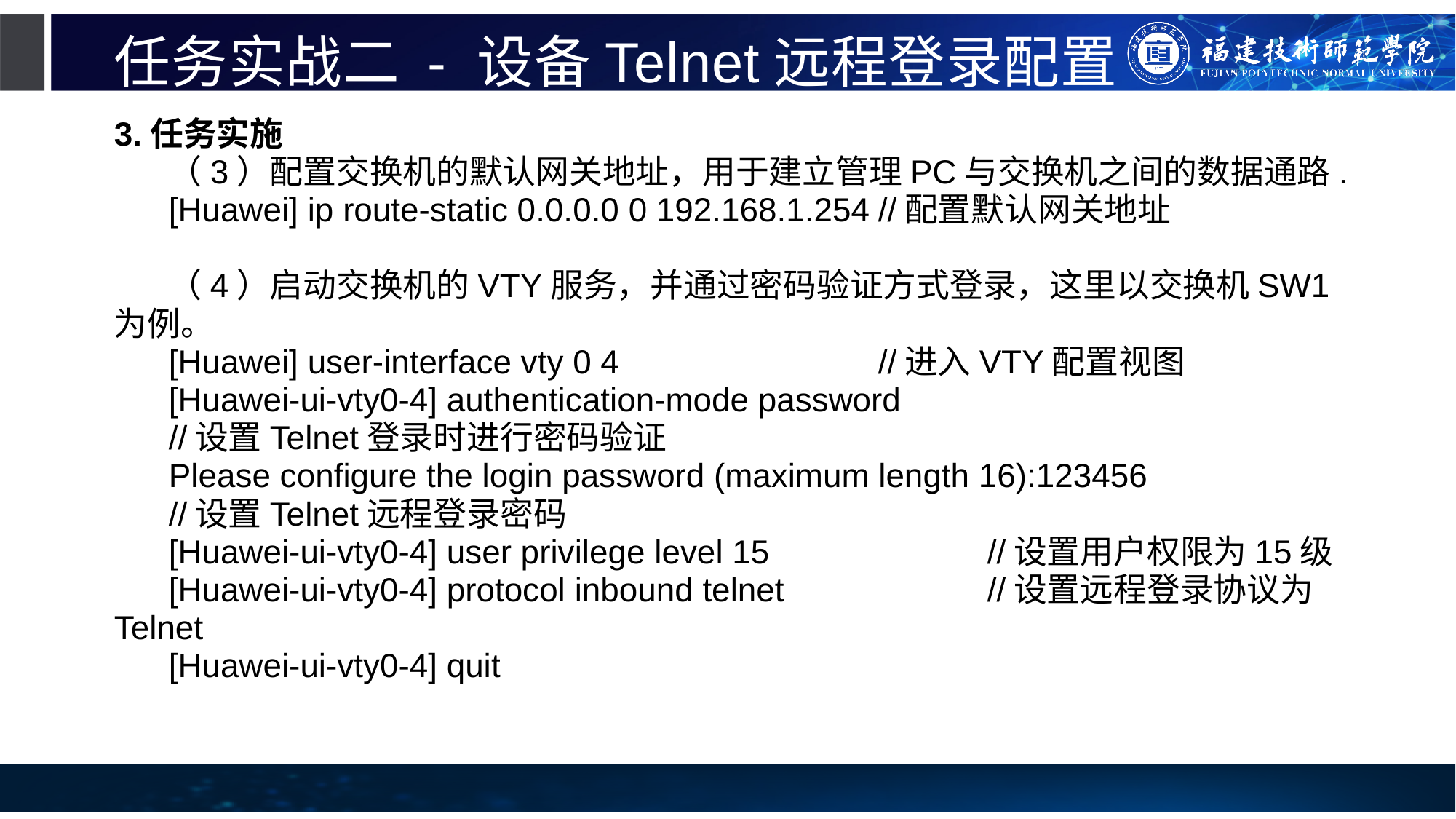

# 任务实战二 - 设备Telnet远程登录配置
3.任务实施
（3）配置交换机的默认网关地址，用于建立管理PC与交换机之间的数据通路.
[Huawei] ip route-static 0.0.0.0 0 192.168.1.254	//配置默认网关地址

（4）启动交换机的VTY服务，并通过密码验证方式登录，这里以交换机SW1为例。
[Huawei] user-interface vty 0 4			//进入VTY配置视图
[Huawei-ui-vty0-4] authentication-mode password
//设置Telnet登录时进行密码验证
Please configure the login password (maximum length 16):123456
//设置Telnet远程登录密码
[Huawei-ui-vty0-4] user privilege level 15		//设置用户权限为15级
[Huawei-ui-vty0-4] protocol inbound telnet		//设置远程登录协议为Telnet
[Huawei-ui-vty0-4] quit